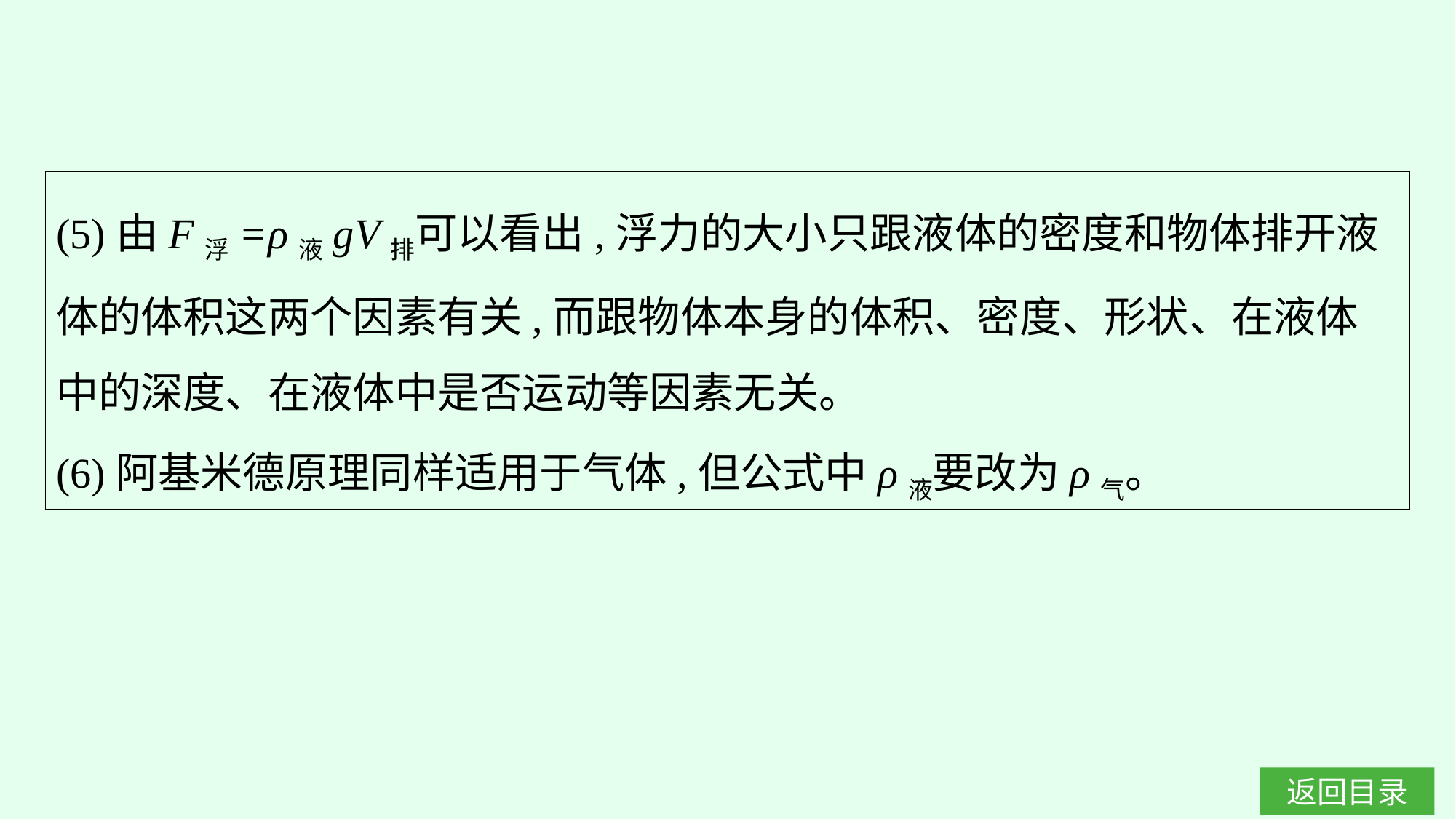

(5)由F浮=ρ液gV排可以看出,浮力的大小只跟液体的密度和物体排开液体的体积这两个因素有关,而跟物体本身的体积、密度、形状、在液体中的深度、在液体中是否运动等因素无关。
(6)阿基米德原理同样适用于气体,但公式中ρ液要改为ρ气。